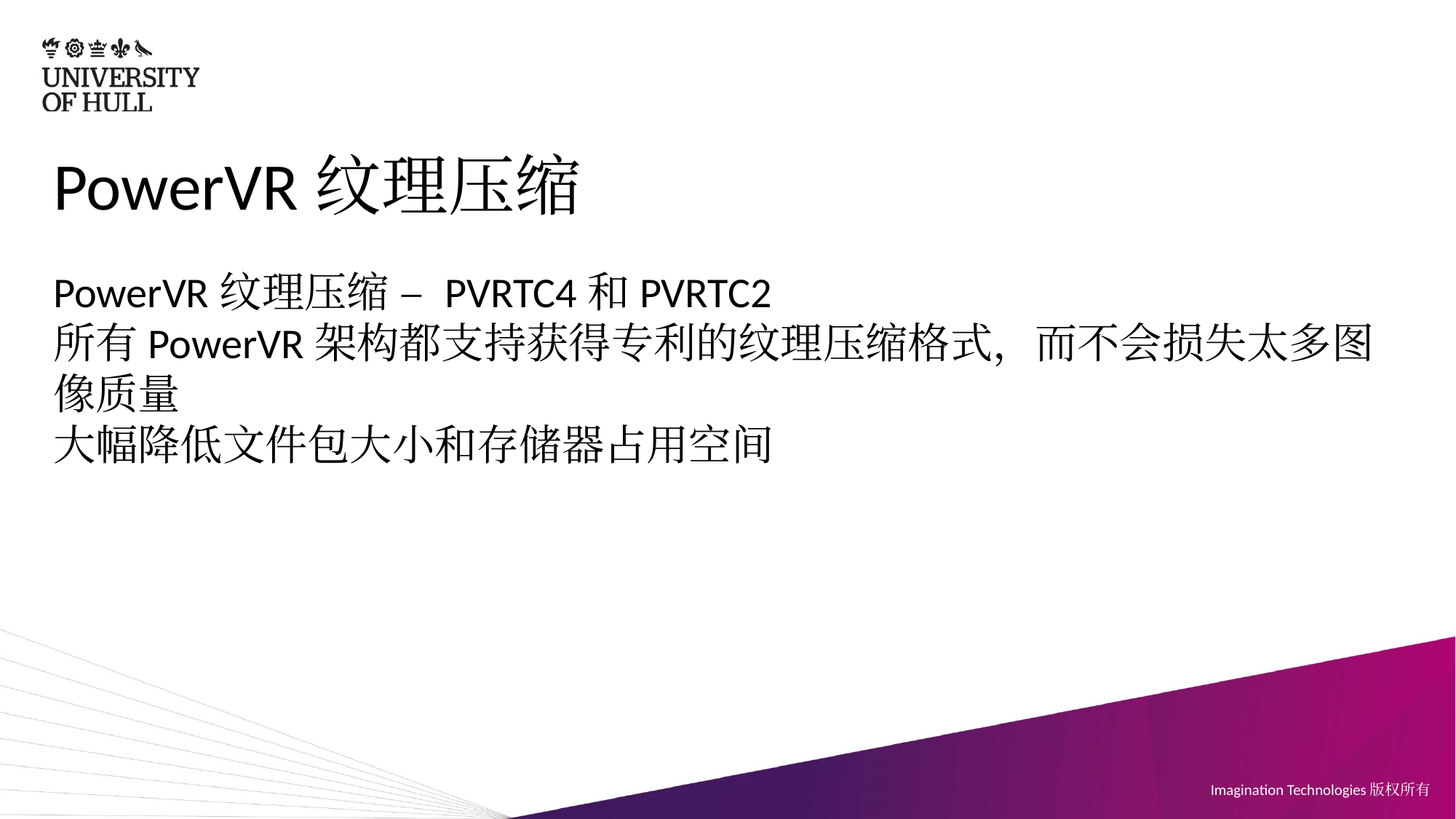

# PowerVR纹理压缩
PowerVR纹理压缩 – PVRTC4和PVRTC2
所有PowerVR架构都支持获得专利的纹理压缩格式，而不会损失太多图像质量
大幅降低文件包大小和存储器占用空间